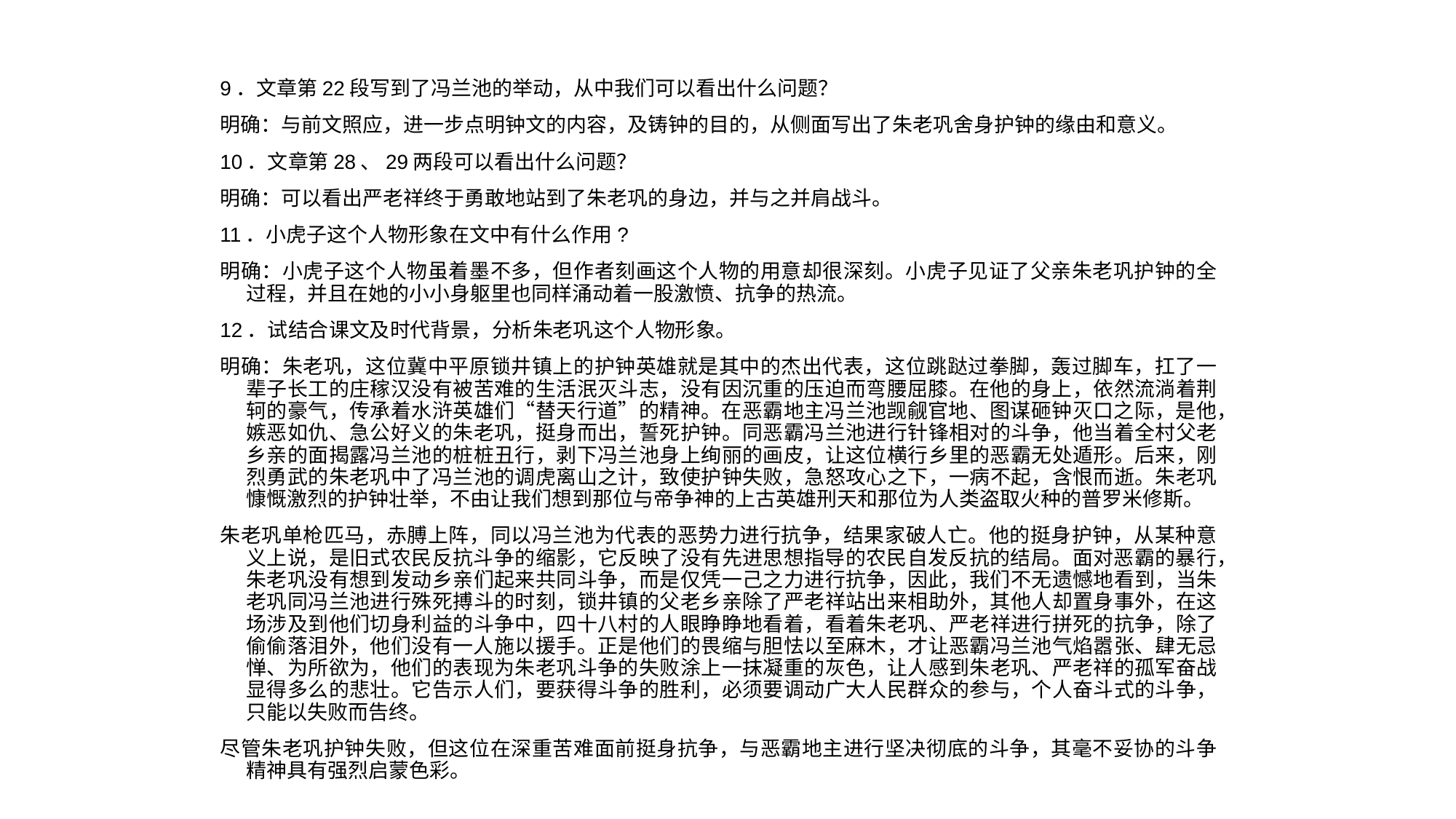

9．文章第22段写到了冯兰池的举动，从中我们可以看出什么问题？
明确：与前文照应，进一步点明钟文的内容，及铸钟的目的，从侧面写出了朱老巩舍身护钟的缘由和意义。
10．文章第28、29两段可以看出什么问题？
明确：可以看出严老祥终于勇敢地站到了朱老巩的身边，并与之并肩战斗。
11．小虎子这个人物形象在文中有什么作用?
明确：小虎子这个人物虽着墨不多，但作者刻画这个人物的用意却很深刻。小虎子见证了父亲朱老巩护钟的全过程，并且在她的小小身躯里也同样涌动着一股激愤、抗争的热流。
12．试结合课文及时代背景，分析朱老巩这个人物形象。
明确：朱老巩，这位冀中平原锁井镇上的护钟英雄就是其中的杰出代表，这位跳跶过拳脚，轰过脚车，扛了一辈子长工的庄稼汉没有被苦难的生活泯灭斗志，没有因沉重的压迫而弯腰屈膝。在他的身上，依然流淌着荆轲的豪气，传承着水浒英雄们“替天行道”的精神。在恶霸地主冯兰池觊觎官地、图谋砸钟灭口之际，是他，嫉恶如仇、急公好义的朱老巩，挺身而出，誓死护钟。同恶霸冯兰池进行针锋相对的斗争，他当着全村父老乡亲的面揭露冯兰池的桩桩丑行，剥下冯兰池身上绚丽的画皮，让这位横行乡里的恶霸无处遁形。后来，刚烈勇武的朱老巩中了冯兰池的调虎离山之计，致使护钟失败，急怒攻心之下，一病不起，含恨而逝。朱老巩慷慨激烈的护钟壮举，不由让我们想到那位与帝争神的上古英雄刑天和那位为人类盗取火种的普罗米修斯。
朱老巩单枪匹马，赤膊上阵，同以冯兰池为代表的恶势力进行抗争，结果家破人亡。他的挺身护钟，从某种意义上说，是旧式农民反抗斗争的缩影，它反映了没有先进思想指导的农民自发反抗的结局。面对恶霸的暴行，朱老巩没有想到发动乡亲们起来共同斗争，而是仅凭一己之力进行抗争，因此，我们不无遗憾地看到，当朱老巩同冯兰池进行殊死搏斗的时刻，锁井镇的父老乡亲除了严老祥站出来相助外，其他人却置身事外，在这场涉及到他们切身利益的斗争中，四十八村的人眼睁睁地看着，看着朱老巩、严老祥进行拼死的抗争，除了偷偷落泪外，他们没有一人施以援手。正是他们的畏缩与胆怯以至麻木，才让恶霸冯兰池气焰嚣张、肆无忌惮、为所欲为，他们的表现为朱老巩斗争的失败涂上一抹凝重的灰色，让人感到朱老巩、严老祥的孤军奋战显得多么的悲壮。它告示人们，要获得斗争的胜利，必须要调动广大人民群众的参与，个人奋斗式的斗争，只能以失败而告终。
尽管朱老巩护钟失败，但这位在深重苦难面前挺身抗争，与恶霸地主进行坚决彻底的斗争，其毫不妥协的斗争精神具有强烈启蒙色彩。